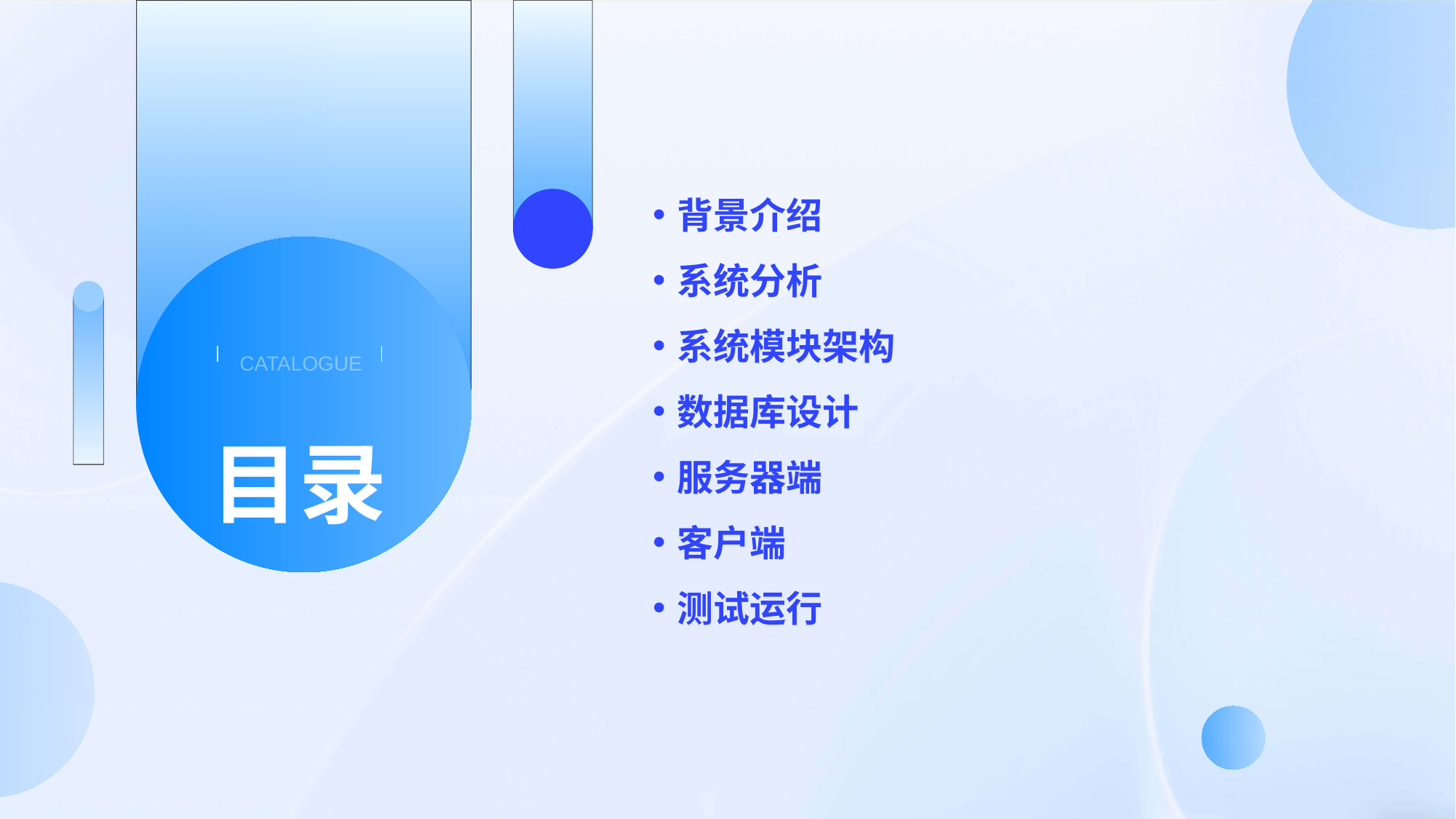

背景介绍
系统分析
系统模块架构
数据库设计
服务器端
客户端
测试运行

CATALOGUE
目录